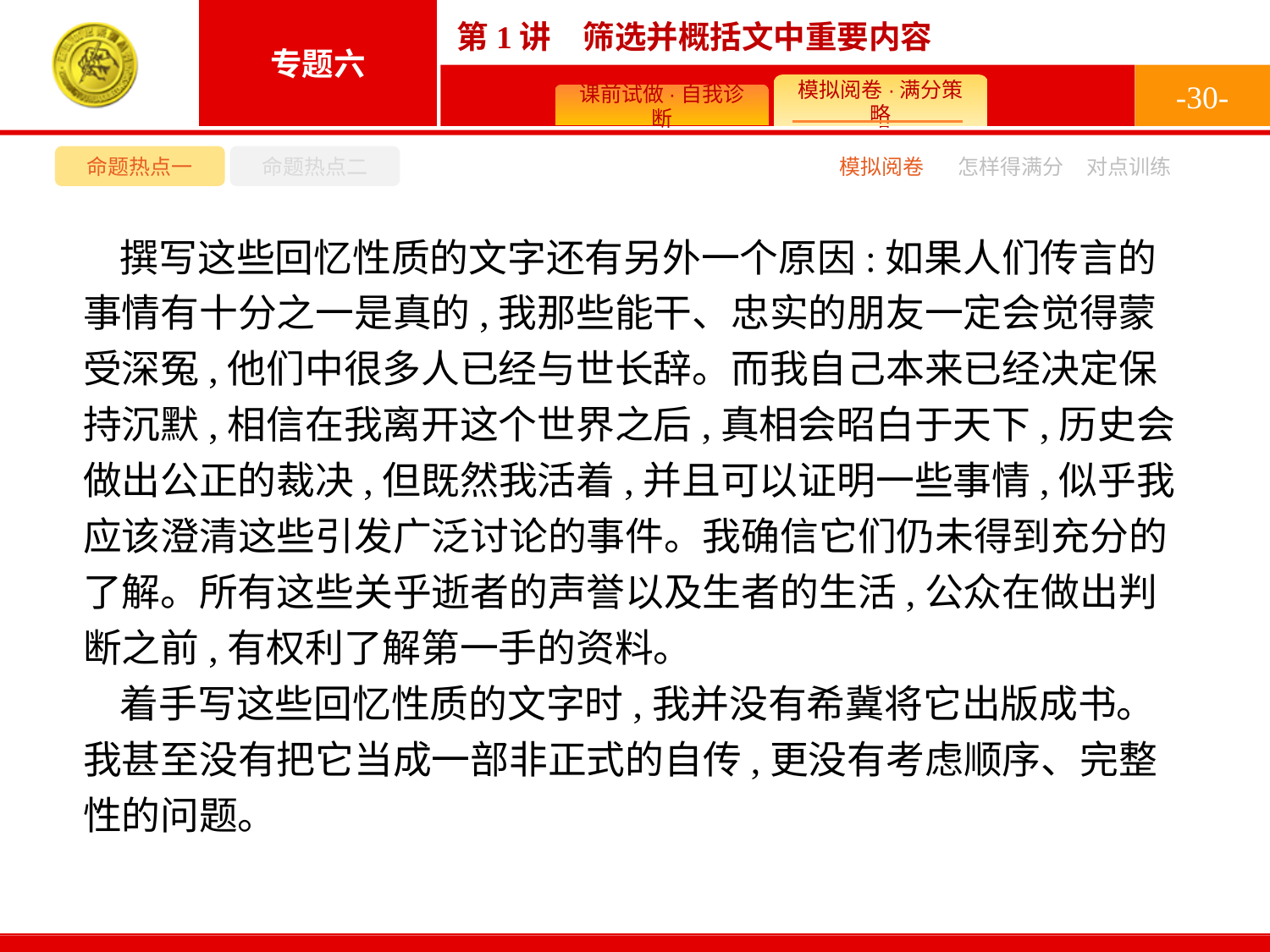

-30-
命题热点一
命题热点二
模拟阅卷
怎样得满分
对点训练
撰写这些回忆性质的文字还有另外一个原因:如果人们传言的事情有十分之一是真的,我那些能干、忠实的朋友一定会觉得蒙受深冤,他们中很多人已经与世长辞。而我自己本来已经决定保持沉默,相信在我离开这个世界之后,真相会昭白于天下,历史会做出公正的裁决,但既然我活着,并且可以证明一些事情,似乎我应该澄清这些引发广泛讨论的事件。我确信它们仍未得到充分的了解。所有这些关乎逝者的声誉以及生者的生活,公众在做出判断之前,有权利了解第一手的资料。
着手写这些回忆性质的文字时,我并没有希冀将它出版成书。我甚至没有把它当成一部非正式的自传,更没有考虑顺序、完整性的问题。